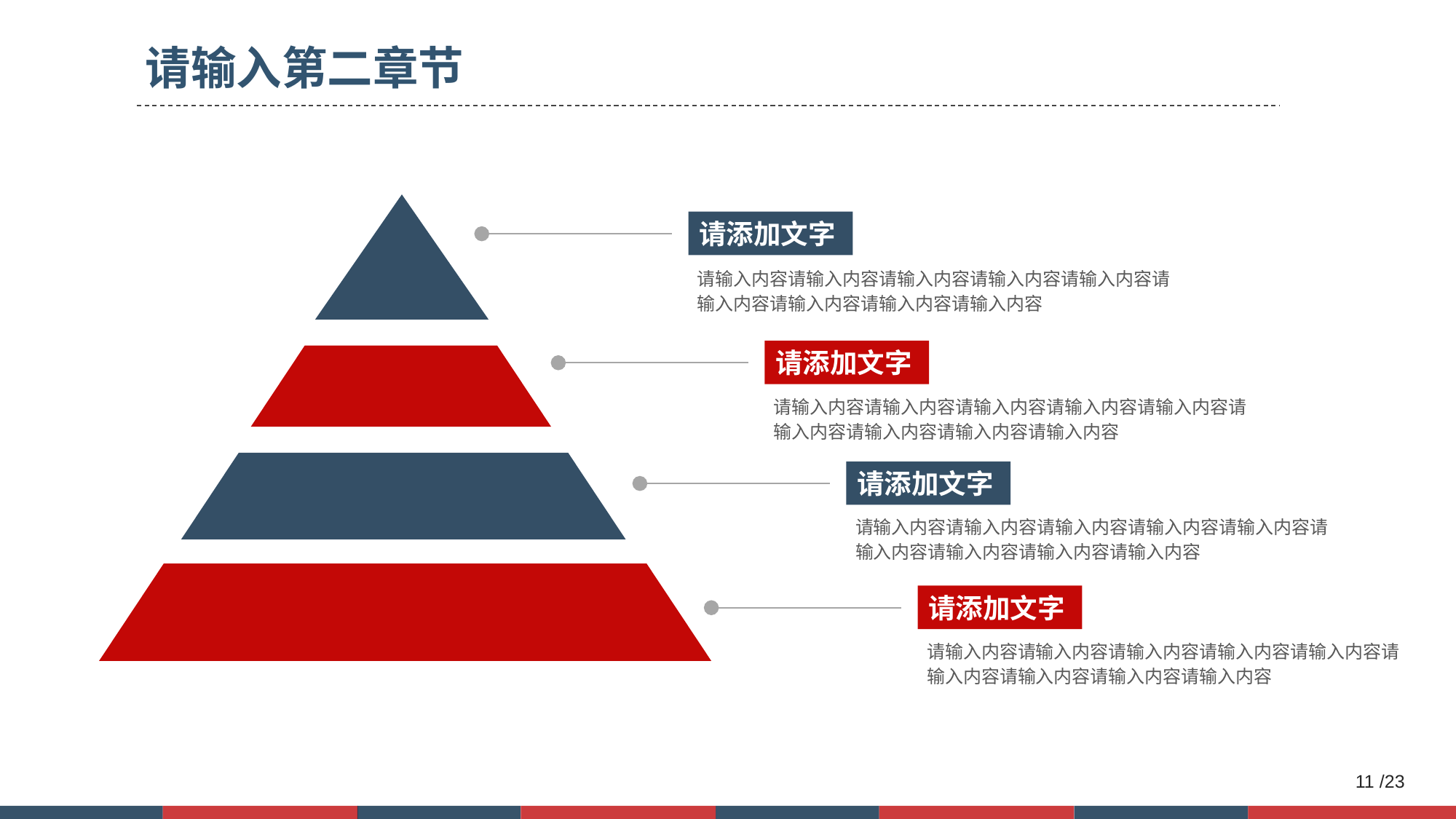

请输入第二章节

请添加文字
请输入内容请输入内容请输入内容请输入内容请输入内容请输入内容请输入内容请输入内容请输入内容
请添加文字

请输入内容请输入内容请输入内容请输入内容请输入内容请输入内容请输入内容请输入内容请输入内容

请添加文字
请输入内容请输入内容请输入内容请输入内容请输入内容请输入内容请输入内容请输入内容请输入内容

请添加文字
请输入内容请输入内容请输入内容请输入内容请输入内容请输入内容请输入内容请输入内容请输入内容
11 /23